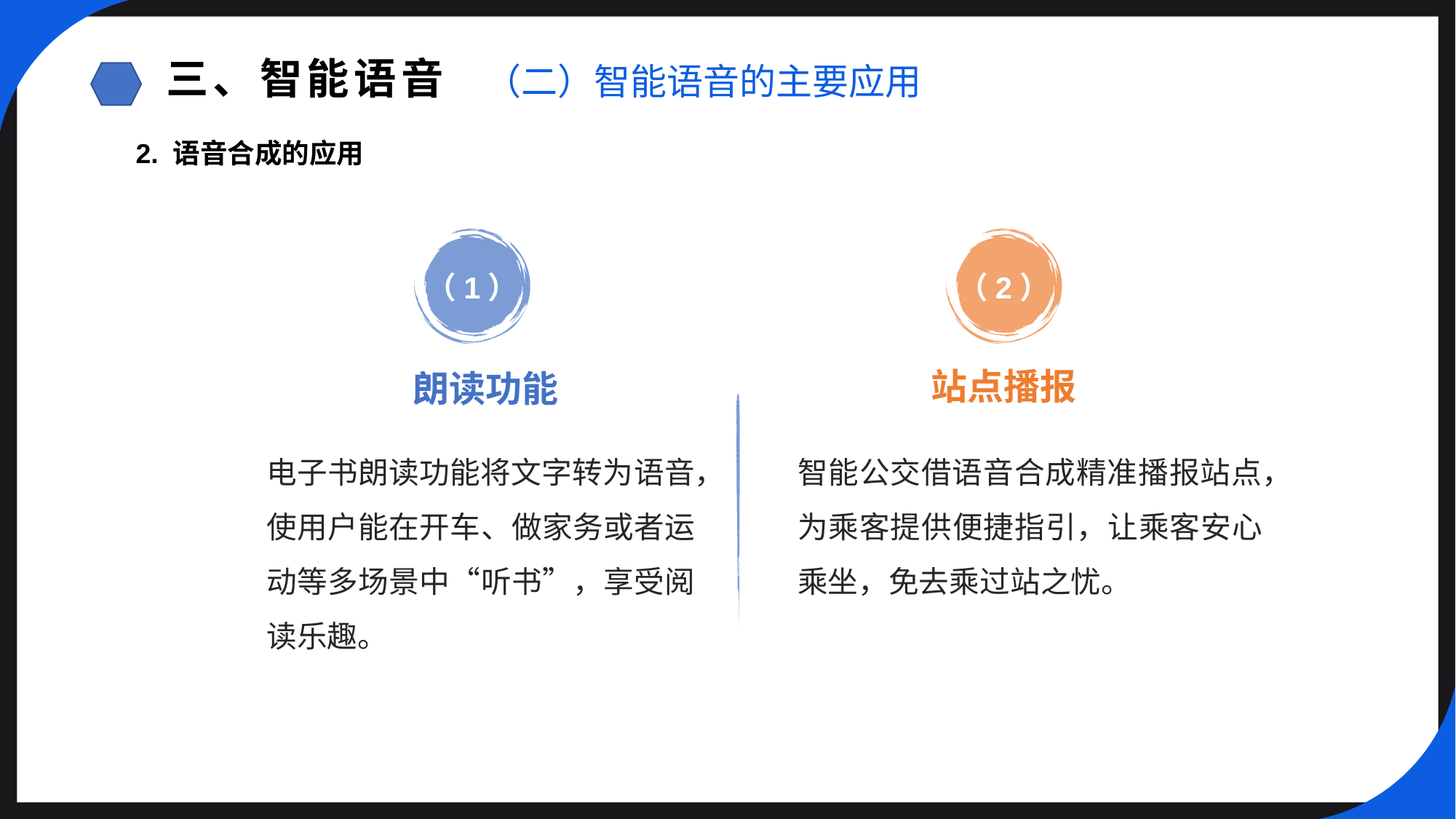

三、智能语音
（二）智能语音的主要应用
2. 语音合成的应用
（1）
（2）
站点播报
朗读功能

电子书朗读功能将文字转为语音，使用户能在开车、做家务或者运动等多场景中“听书”，享受阅读乐趣。
智能公交借语音合成精准播报站点，为乘客提供便捷指引，让乘客安心乘坐，免去乘过站之忧。